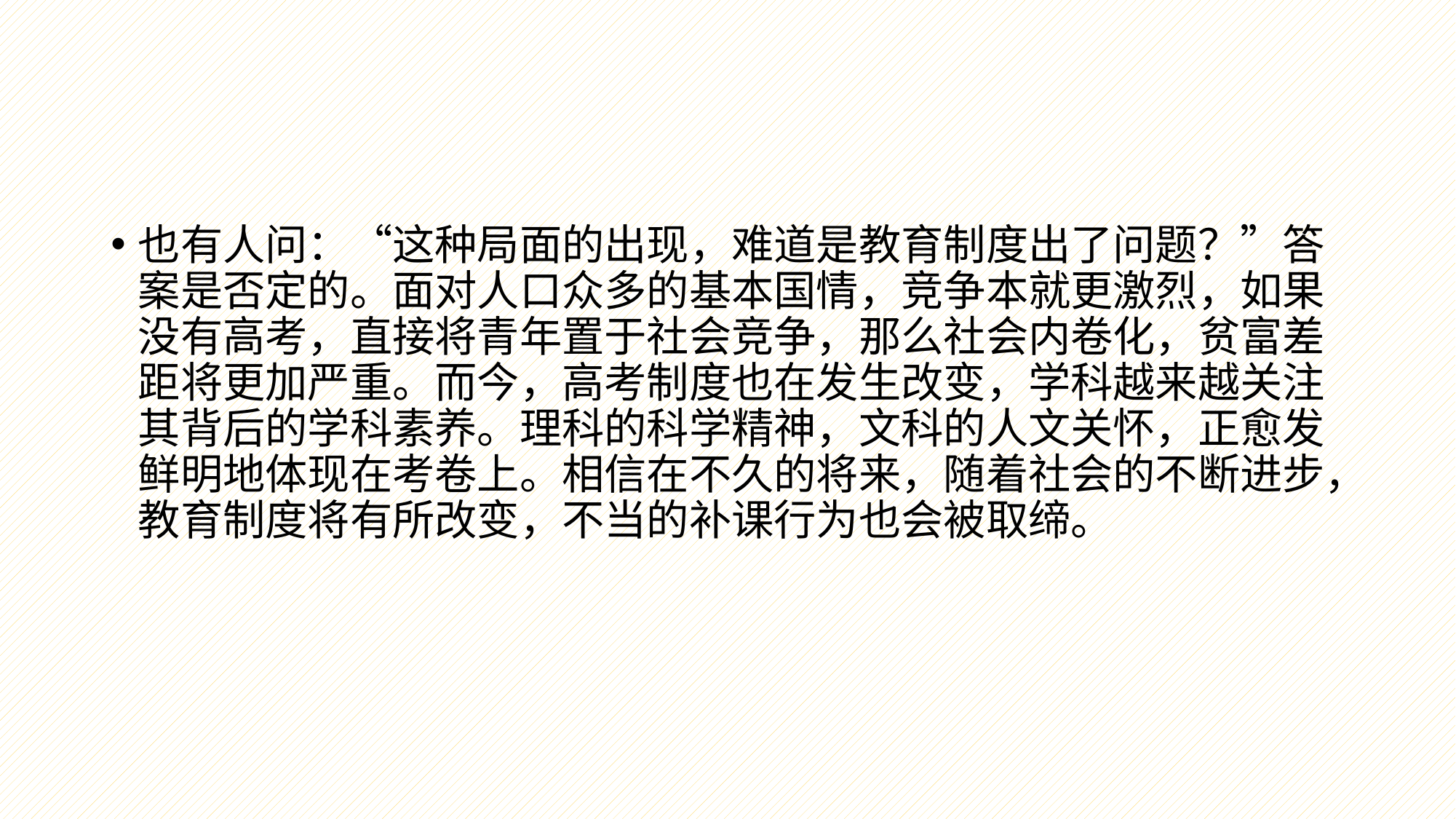

#
也有人问：“这种局面的出现，难道是教育制度出了问题？”答案是否定的。面对人口众多的基本国情，竞争本就更激烈，如果没有高考，直接将青年置于社会竞争，那么社会内卷化，贫富差距将更加严重。而今，高考制度也在发生改变，学科越来越关注其背后的学科素养。理科的科学精神，文科的人文关怀，正愈发鲜明地体现在考卷上。相信在不久的将来，随着社会的不断进步，教育制度将有所改变，不当的补课行为也会被取缔。